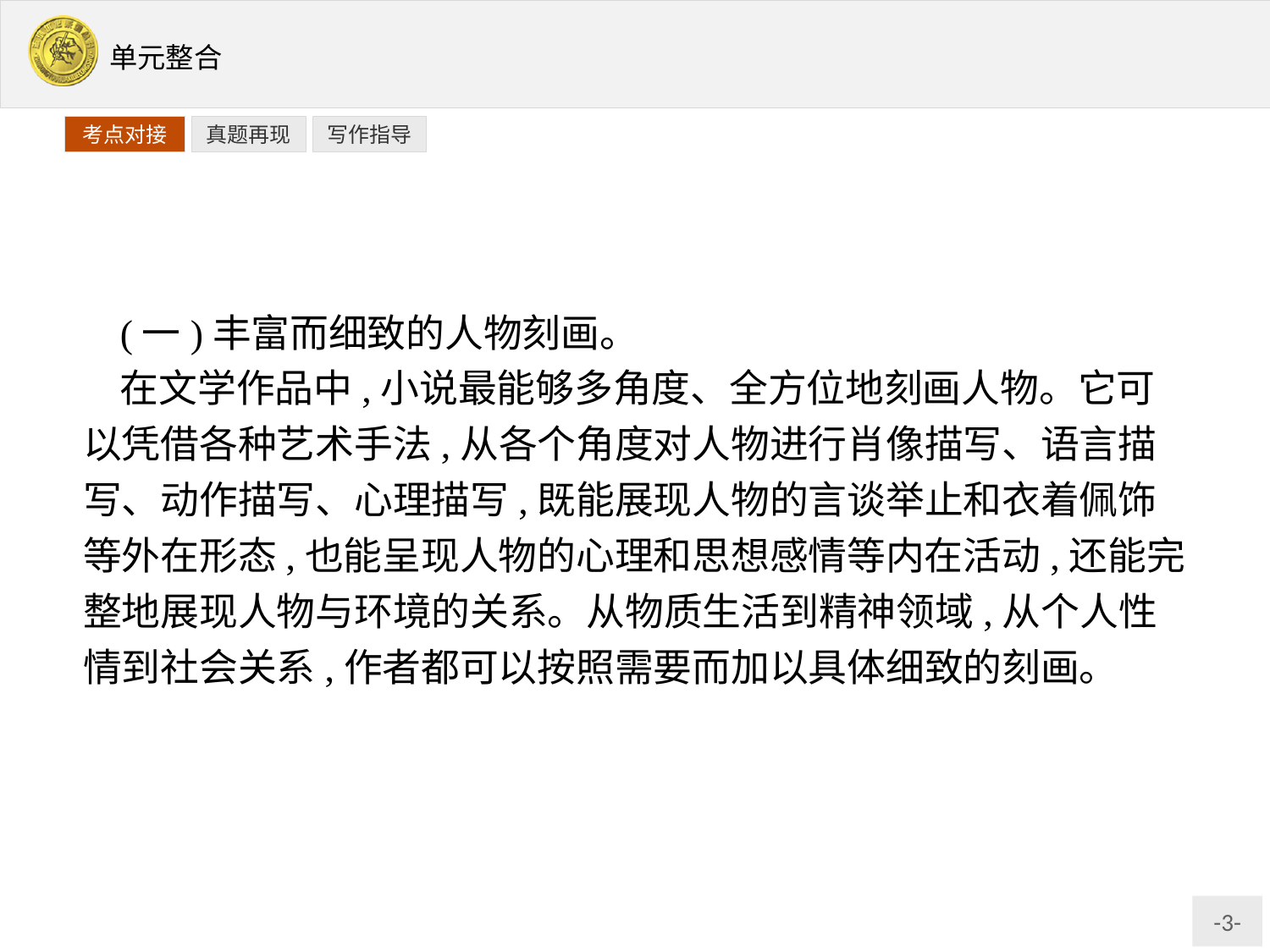

写作指导
考点对接
真题再现
(一)丰富而细致的人物刻画。
在文学作品中,小说最能够多角度、全方位地刻画人物。它可以凭借各种艺术手法,从各个角度对人物进行肖像描写、语言描写、动作描写、心理描写,既能展现人物的言谈举止和衣着佩饰等外在形态,也能呈现人物的心理和思想感情等内在活动,还能完整地展现人物与环境的关系。从物质生活到精神领域,从个人性情到社会关系,作者都可以按照需要而加以具体细致的刻画。